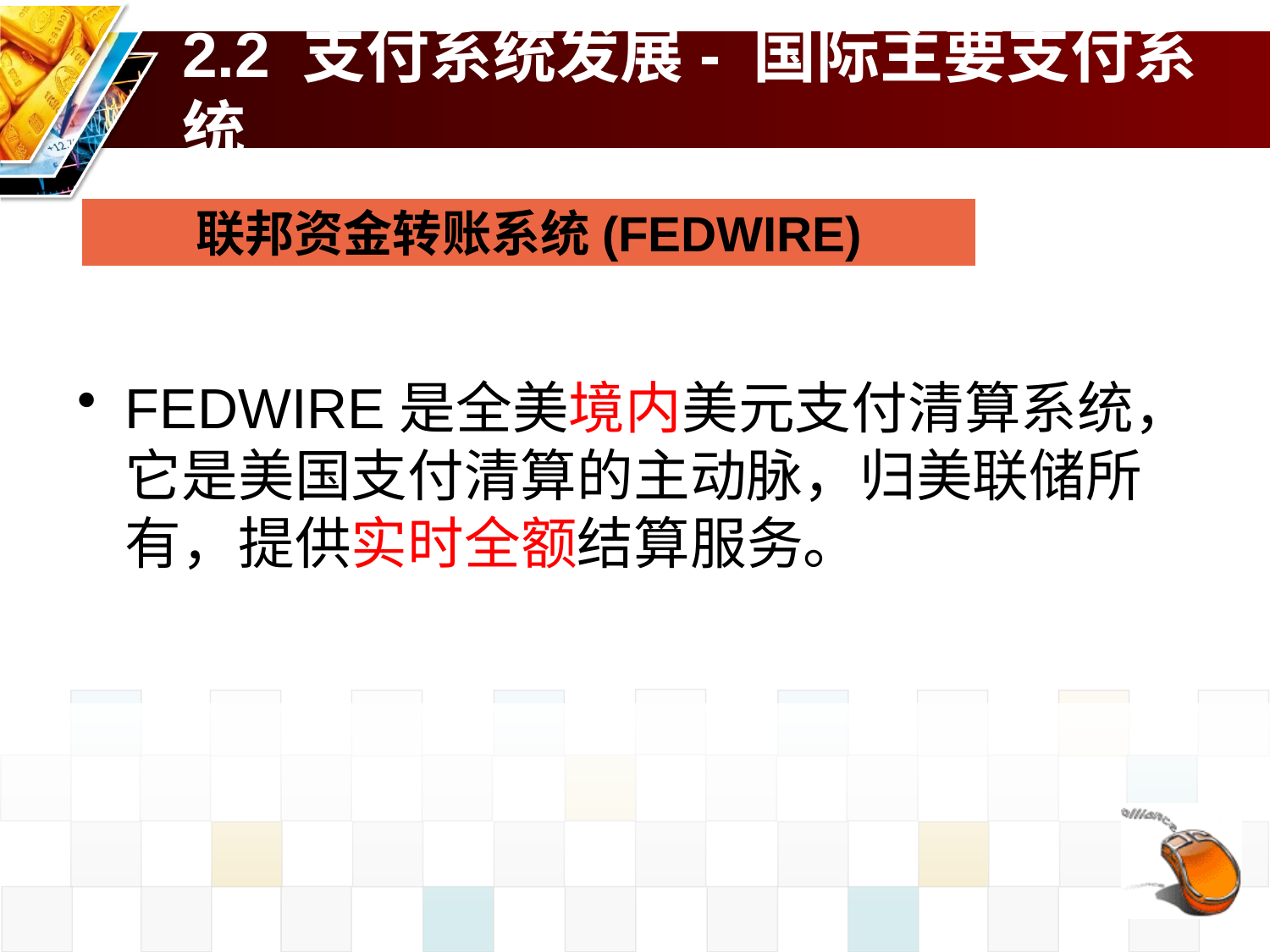

# 2.2 支付系统发展- 国际主要支付系统
联邦资金转账系统(FEDWIRE)
FEDWIRE是全美境内美元支付清算系统，它是美国支付清算的主动脉，归美联储所有，提供实时全额结算服务。